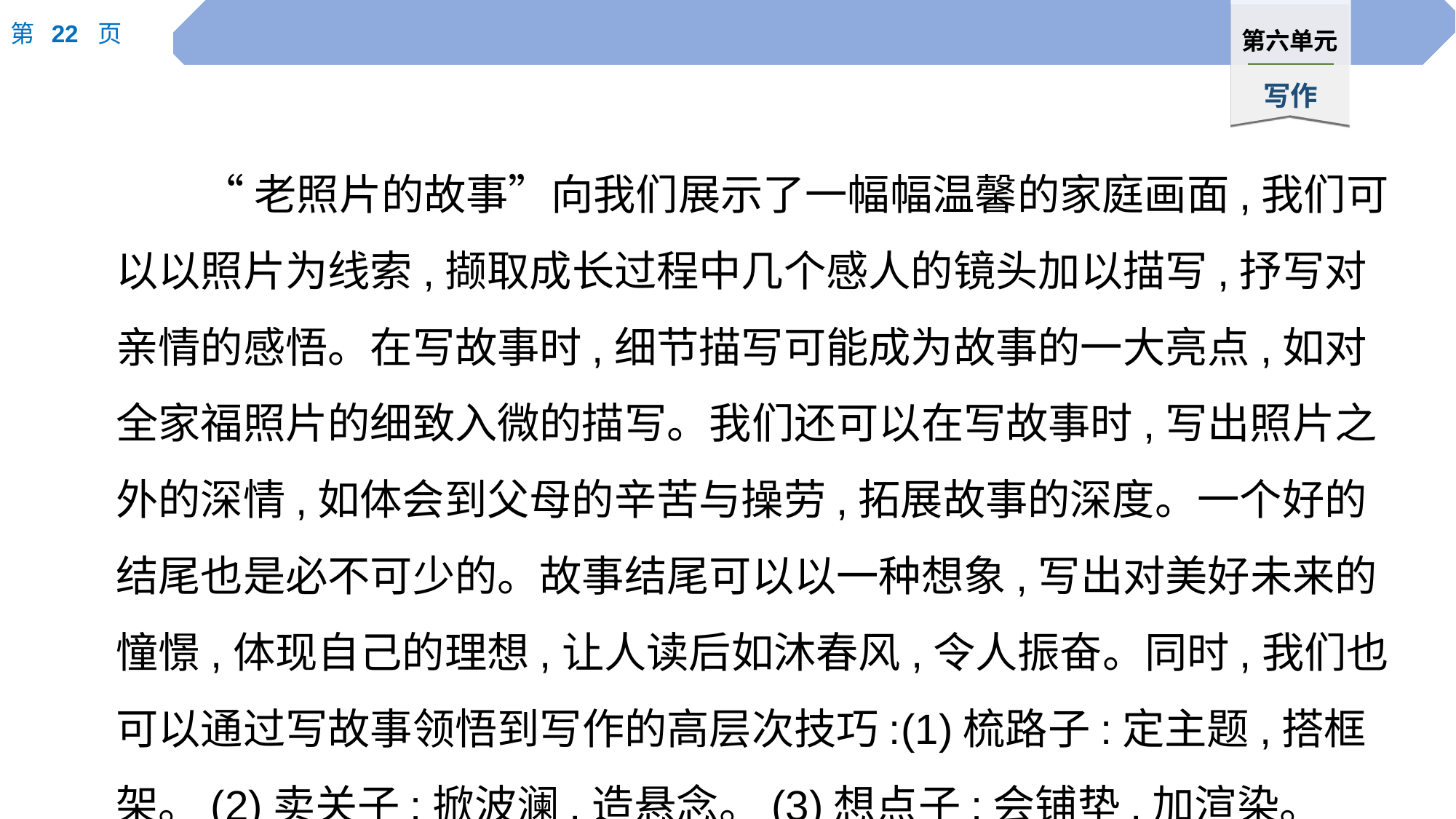

“老照片的故事”向我们展示了一幅幅温馨的家庭画面,我们可以以照片为线索,撷取成长过程中几个感人的镜头加以描写,抒写对亲情的感悟。在写故事时,细节描写可能成为故事的一大亮点,如对全家福照片的细致入微的描写。我们还可以在写故事时,写出照片之外的深情,如体会到父母的辛苦与操劳,拓展故事的深度。一个好的结尾也是必不可少的。故事结尾可以以一种想象,写出对美好未来的憧憬,体现自己的理想,让人读后如沐春风,令人振奋。同时,我们也可以通过写故事领悟到写作的高层次技巧:(1)梳路子:定主题,搭框架。(2)卖关子:掀波澜,造悬念。(3)想点子:会铺垫,加渲染。